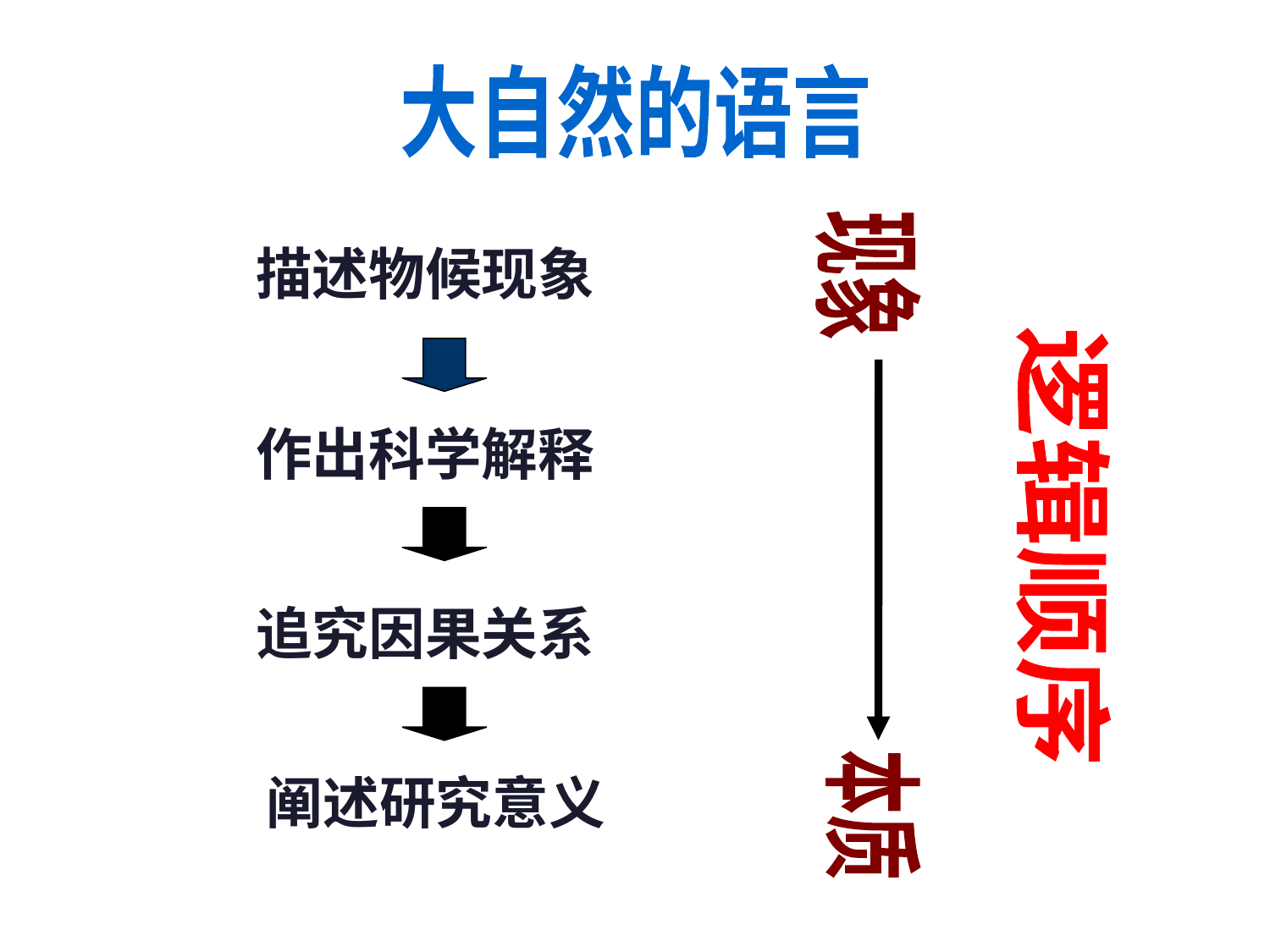

大自然的语言
现象
描述物候现象

作出科学解释
逻辑顺序

追究因果关系

阐述研究意义
本质